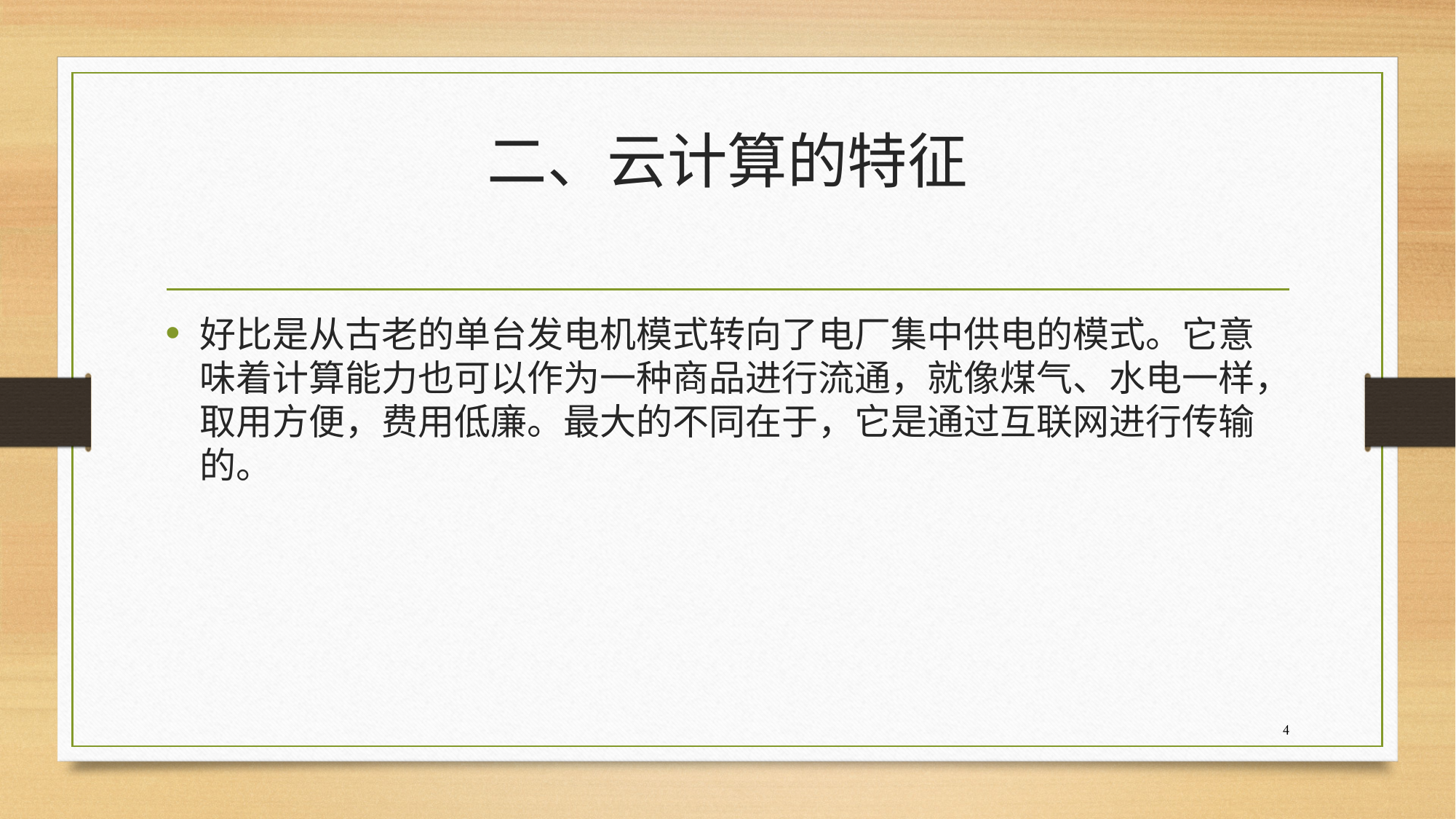

# 二、云计算的特征
好比是从古老的单台发电机模式转向了电厂集中供电的模式。它意味着计算能力也可以作为一种商品进行流通，就像煤气、水电一样，取用方便，费用低廉。最大的不同在于，它是通过互联网进行传输的。

4